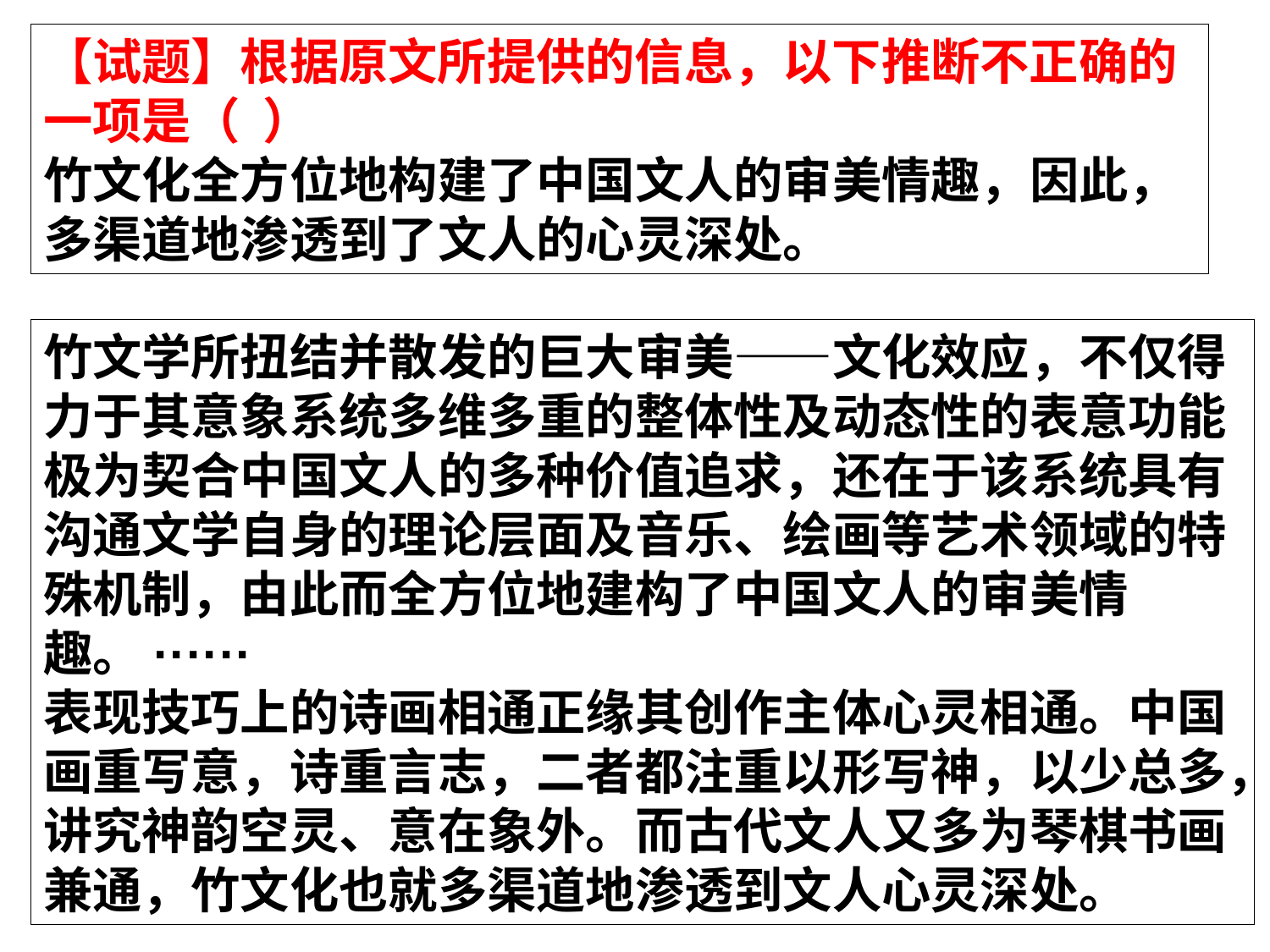

【试题】根据原文所提供的信息，以下推断不正确的一项是（  ）
竹文化全方位地构建了中国文人的审美情趣，因此，多渠道地渗透到了文人的心灵深处。
竹文学所扭结并散发的巨大审美——文化效应，不仅得力于其意象系统多维多重的整体性及动态性的表意功能极为契合中国文人的多种价值追求，还在于该系统具有沟通文学自身的理论层面及音乐、绘画等艺术领域的特殊机制，由此而全方位地建构了中国文人的审美情趣。······
表现技巧上的诗画相通正缘其创作主体心灵相通。中国画重写意，诗重言志，二者都注重以形写神，以少总多，讲究神韵空灵、意在象外。而古代文人又多为琴棋书画兼通，竹文化也就多渠道地渗透到文人心灵深处。